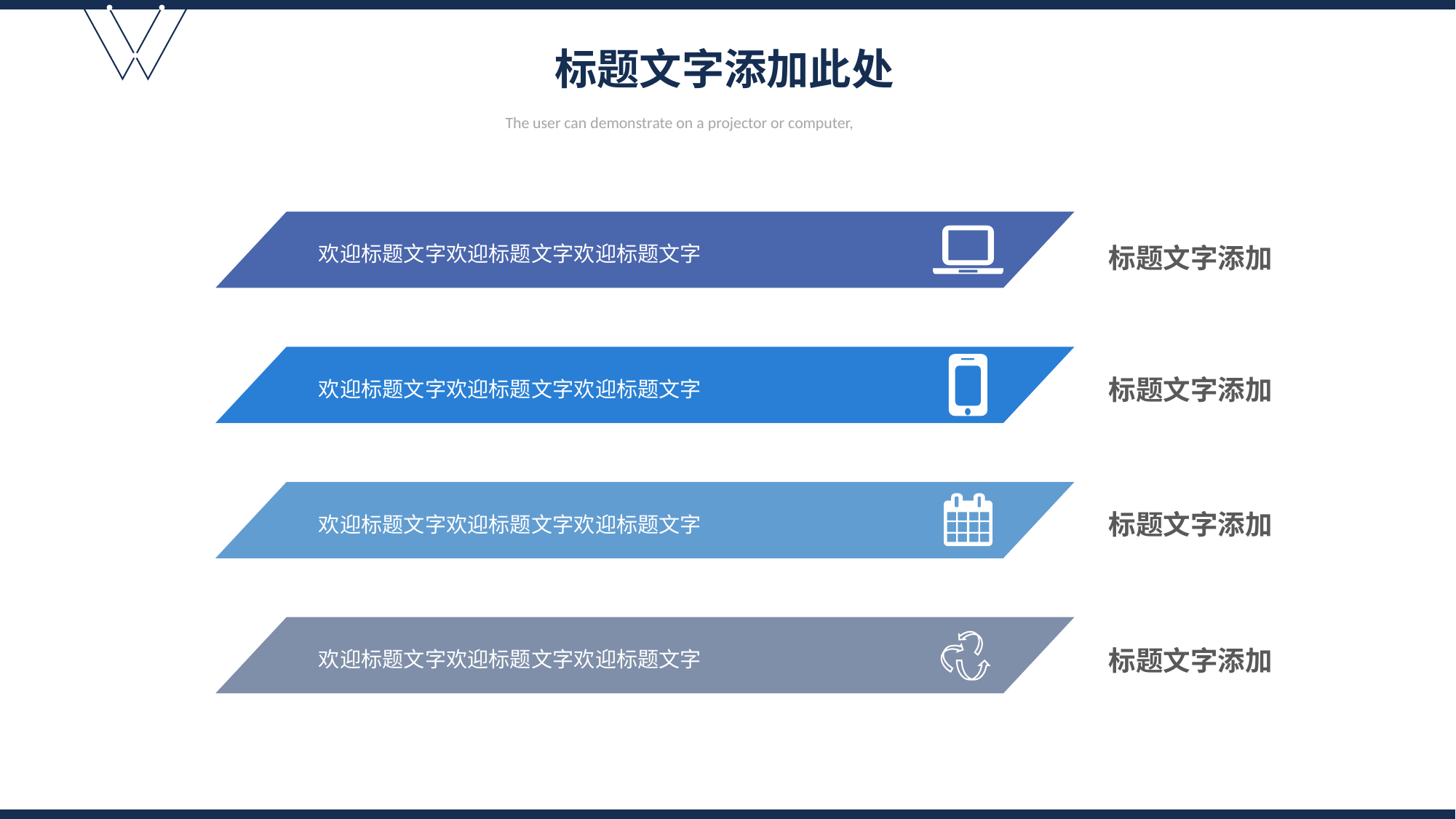

标题文字添加此处
The user can demonstrate on a projector or computer,

标题文字添加
欢迎标题文字欢迎标题文字欢迎标题文字

标题文字添加
欢迎标题文字欢迎标题文字欢迎标题文字

标题文字添加
欢迎标题文字欢迎标题文字欢迎标题文字

标题文字添加
欢迎标题文字欢迎标题文字欢迎标题文字